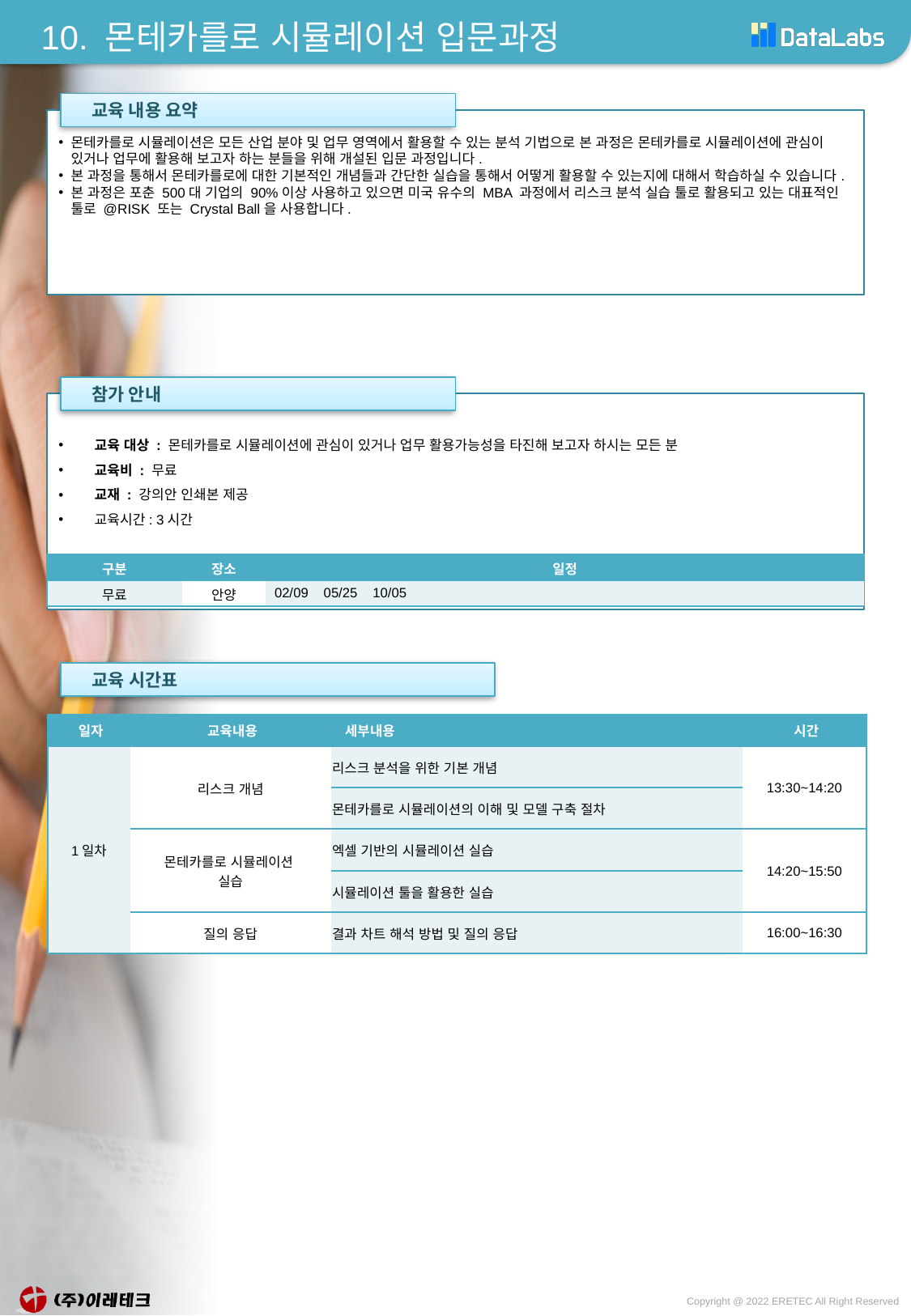

# 10. 몬테카를로 시뮬레이션 입문과정
   교육 내용 요약

몬테카를로 시뮬레이션은 모든 산업 분야 및 업무 영역에서 활용할 수 있는 분석 기법으로 본 과정은 몬테카를로 시뮬레이션에 관심이 있거나 업무에 활용해 보고자 하는 분들을 위해 개설된 입문 과정입니다.
본 과정을 통해서 몬테카를로에 대한 기본적인 개념들과 간단한 실습을 통해서 어떻게 활용할 수 있는지에 대해서 학습하실 수 있습니다.
본 과정은 포춘 500대 기업의 90%이상 사용하고 있으면 미국 유수의 MBA 과정에서 리스크 분석 실습 툴로 활용되고 있는 대표적인 툴로 @RISK 또는 Crystal Ball을 사용합니다.
   참가 안내

 교육 대상 : 몬테카를로 시뮬레이션에 관심이 있거나 업무 활용가능성을 타진해 보고자 하시는 모든 분
 교육비 : 무료
 교재 : 강의안 인쇄본 제공
 교육시간: 3시간

| 구분 | 장소 | 일정 |
| --- | --- | --- |
| 무료 | 안양 | 02/09 05/25 10/05 |
   교육 시간표
| 일자 | 교육내용 | 세부내용 | 시간 |
| --- | --- | --- | --- |
| 1일차 | 리스크 개념 | 리스크 분석을 위한 기본 개념 | 13:30~14:20 |
|  |  | 몬테카를로 시뮬레이션의 이해 및 모델 구축 절차 |  |
|  | 몬테카를로 시뮬레이션 실습 | 엑셀 기반의 시뮬레이션 실습 | 14:20~15:50 |
|  |  | 시뮬레이션 툴을 활용한 실습 |  |
|  | 질의 응답 | 결과 차트 해석 방법 및 질의 응답 | 16:00~16:30 |